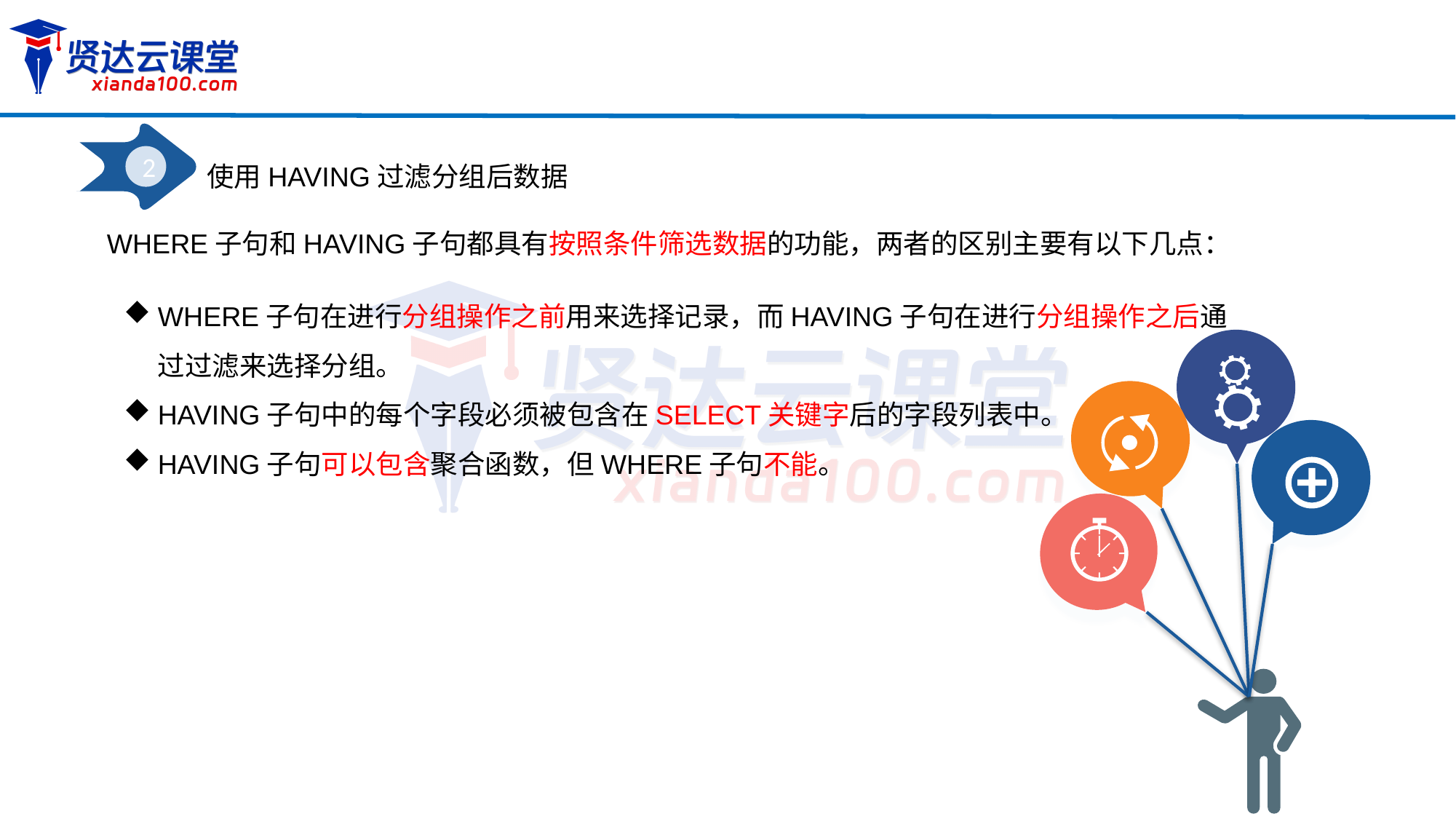

2
使用HAVING过滤分组后数据
WHERE子句和HAVING子句都具有按照条件筛选数据的功能，两者的区别主要有以下几点：
WHERE子句在进行分组操作之前用来选择记录，而HAVING子句在进行分组操作之后通过过滤来选择分组。
HAVING子句中的每个字段必须被包含在SELECT关键字后的字段列表中。
HAVING子句可以包含聚合函数，但WHERE子句不能。